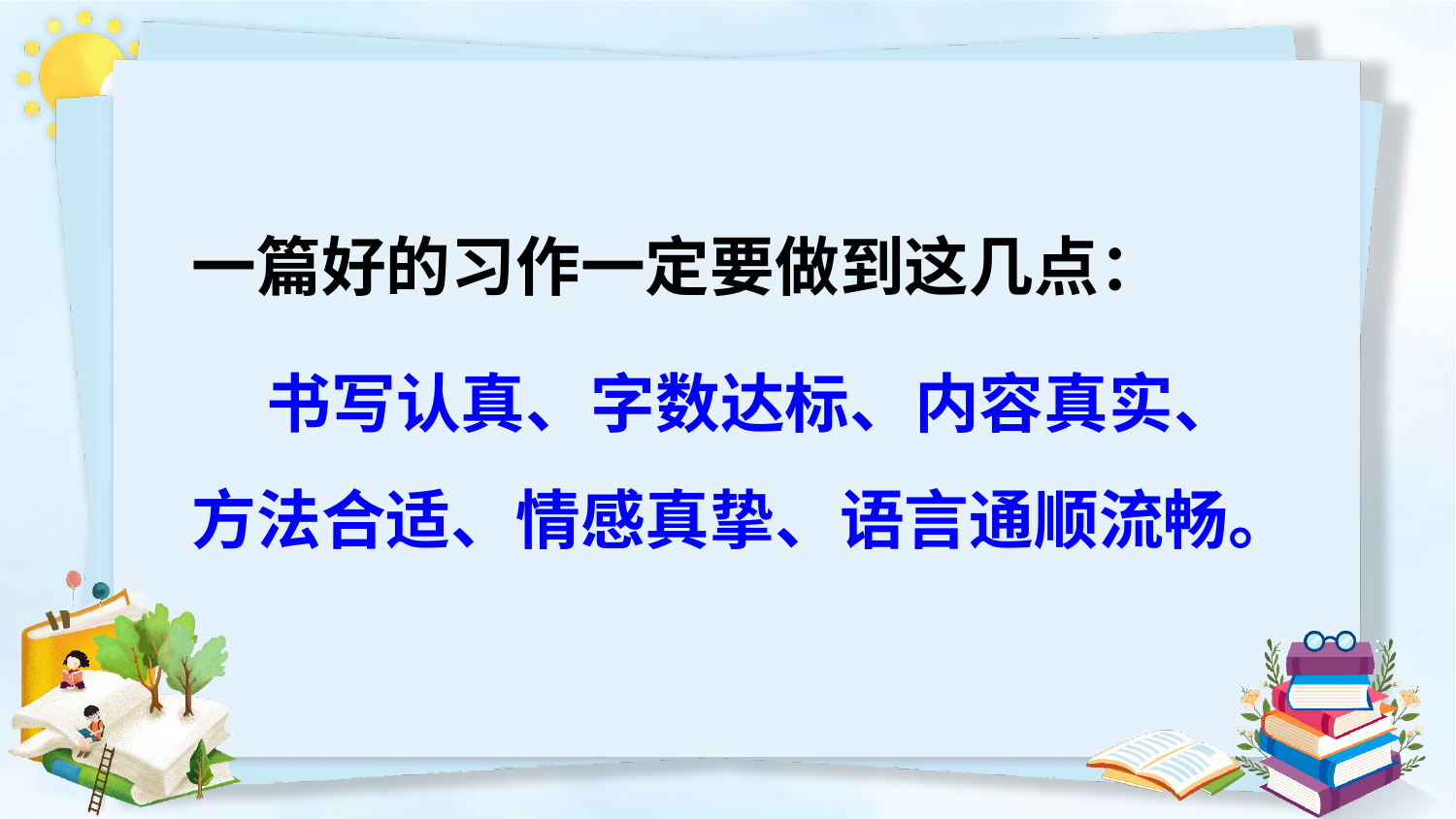

一篇好的习作一定要做到这几点：
    书写认真、字数达标、内容真实、方法合适、情感真挚、语言通顺流畅。